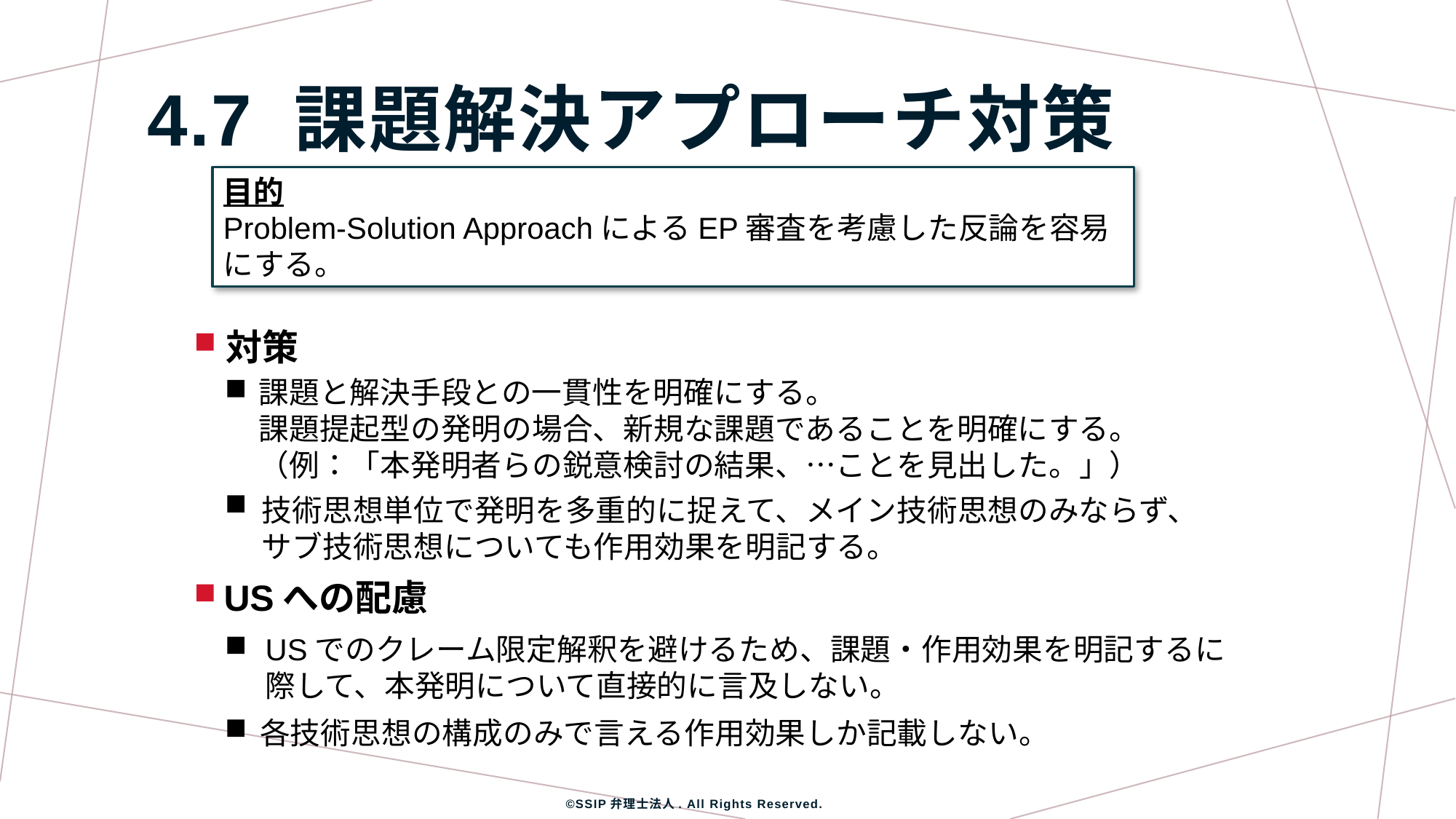

4.7 課題解決アプローチ対策
目的
Problem-Solution ApproachによるEP審査を考慮した反論を容易にする。
対策

課題と解決手段との一貫性を明確にする。
課題提起型の発明の場合、新規な課題であることを明確にする。
（例：「本発明者らの鋭意検討の結果、…ことを見出した。」）

技術思想単位で発明を多重的に捉えて、メイン技術思想のみならず、
サブ技術思想についても作用効果を明記する。

USへの配慮

USでのクレーム限定解釈を避けるため、課題・作用効果を明記するに
際して、本発明について直接的に言及しない。

各技術思想の構成のみで言える作用効果しか記載しない。

©SSIP弁理士法人. All Rights Reserved.